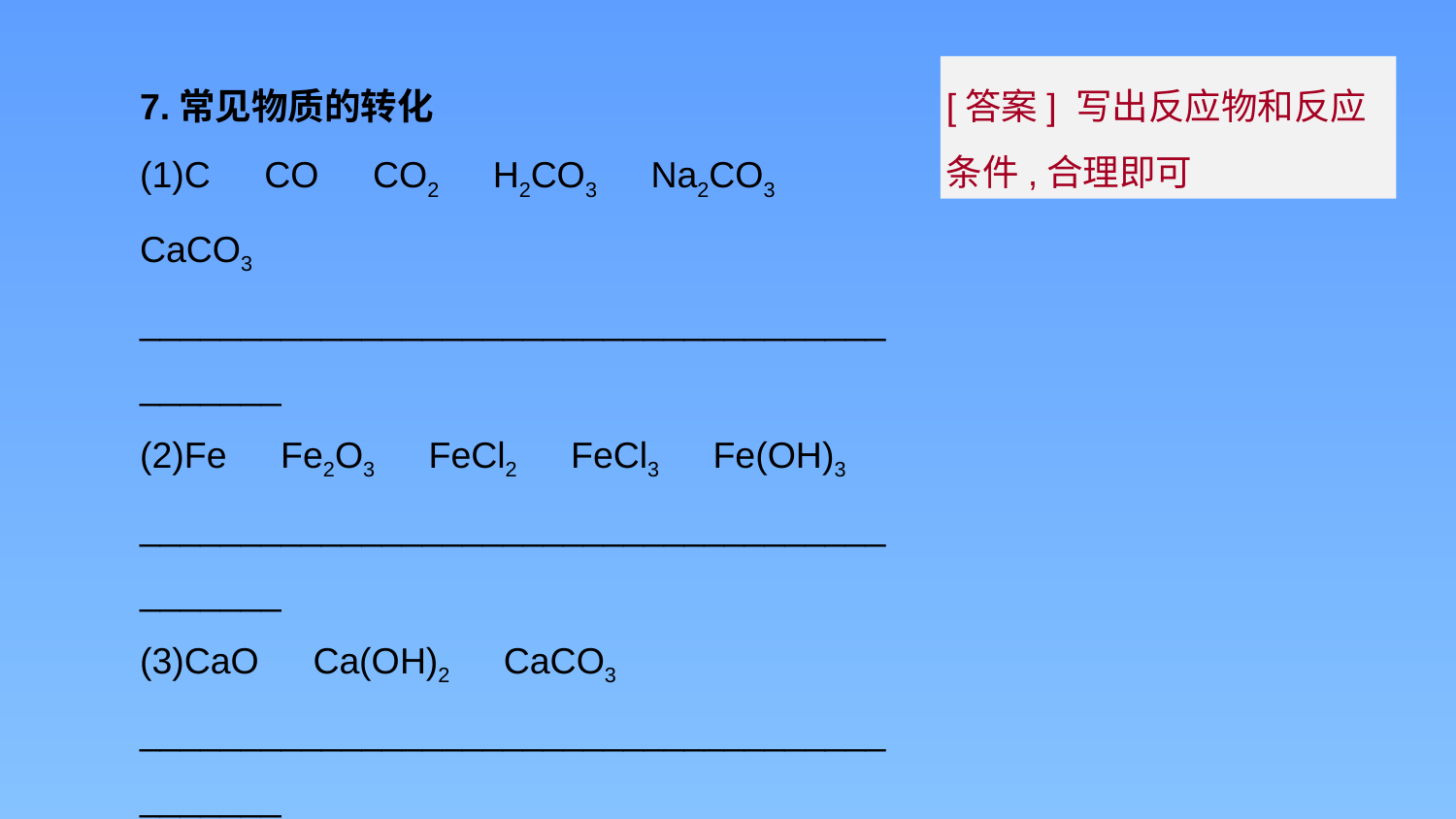

7.常见物质的转化
(1)C　CO　CO2　H2CO3　Na2CO3　CaCO3
____________________________________________
(2)Fe　Fe2O3　FeCl2　FeCl3　Fe(OH)3
____________________________________________
(3)CaO　Ca(OH)2　CaCO3
____________________________________________
(4)Cu　CuO　CuSO4　Cu(OH)2
____________________________________________
[答案] 写出反应物和反应条件,合理即可